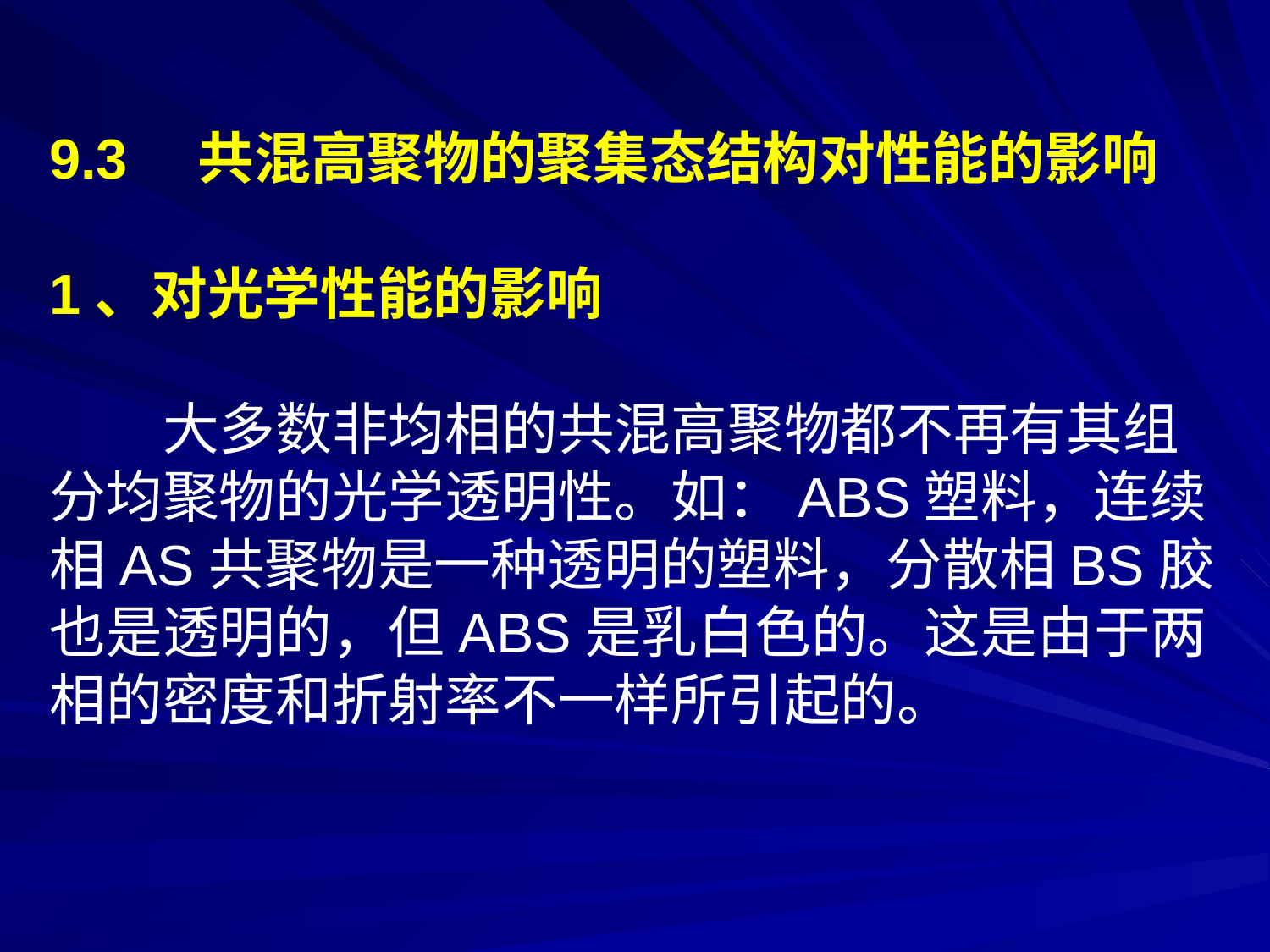

9.3　共混高聚物的聚集态结构对性能的影响

1、对光学性能的影响

　　大多数非均相的共混高聚物都不再有其组
分均聚物的光学透明性。如：ABS塑料，连续
相AS共聚物是一种透明的塑料，分散相BS胶
也是透明的，但ABS是乳白色的。这是由于两
相的密度和折射率不一样所引起的。